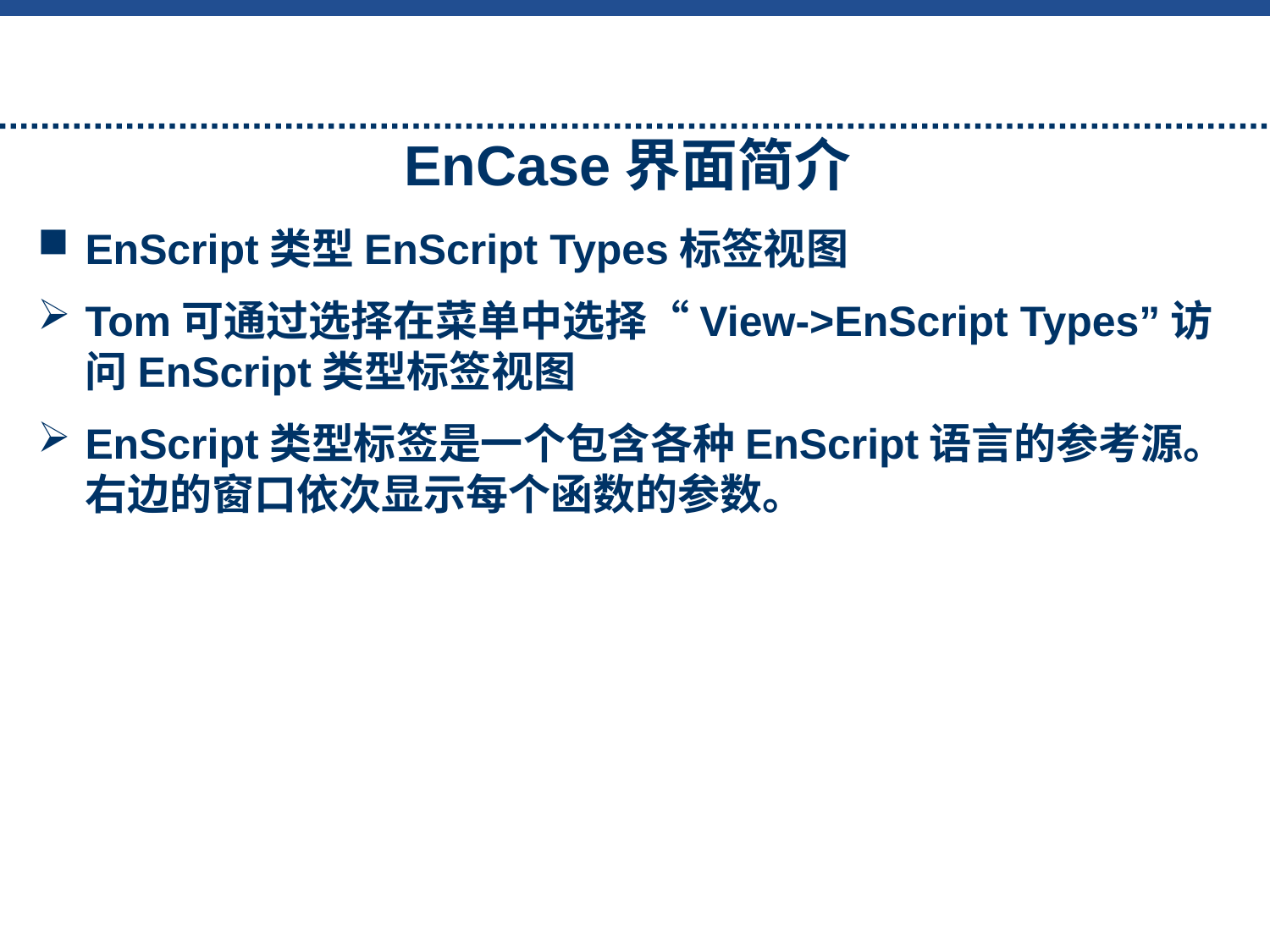

EnCase界面简介
EnScript类型EnScript Types标签视图
Tom可通过选择在菜单中选择“View->EnScript Types”访问EnScript类型标签视图
EnScript类型标签是一个包含各种EnScript语言的参考源。右边的窗口依次显示每个函数的参数。